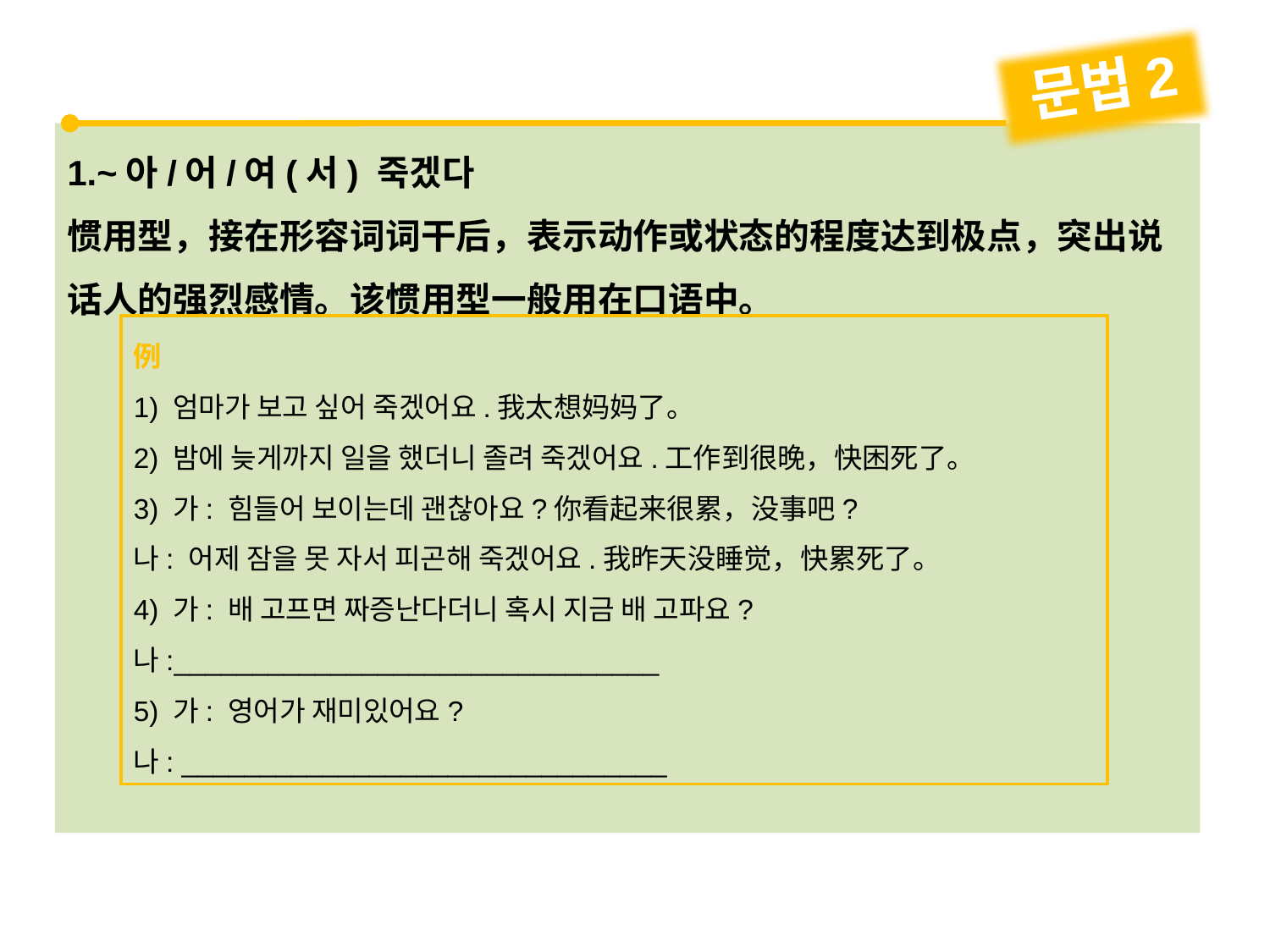

문법2
1.~아/어/여(서) 죽겠다
惯用型，接在形容词词干后，表示动作或状态的程度达到极点，突出说话人的强烈感情。该惯用型一般用在口语中。

例
1) 엄마가 보고 싶어 죽겠어요.我太想妈妈了。
2) 밤에 늦게까지 일을 했더니 졸려 죽겠어요.工作到很晚，快困死了。
3) 가: 힘들어 보이는데 괜찮아요?你看起来很累，没事吧?
나: 어제 잠을 못 자서 피곤해 죽겠어요.我昨天没睡觉，快累死了。
4) 가: 배 고프면 짜증난다더니 혹시 지금 배 고파요?
나:_______________________________
5) 가: 영어가 재미있어요?
나: _______________________________